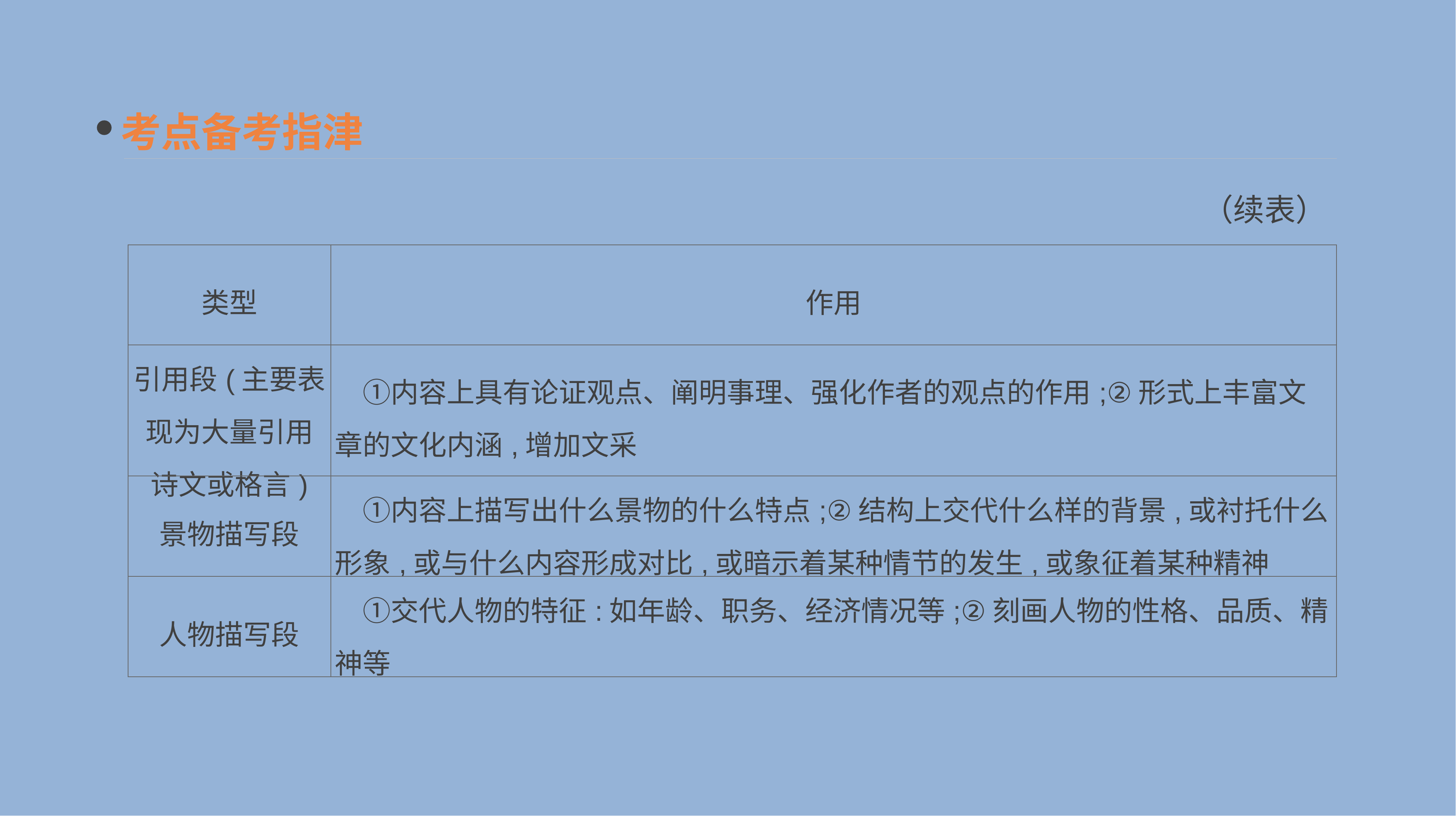

考点备考指津

（续表）
| 类型 | 作用 |
| --- | --- |
| 引用段(主要表现为大量引用诗文或格言) | ①内容上具有论证观点、阐明事理、强化作者的观点的作用;②形式上丰富文章的文化内涵,增加文采 |
| 景物描写段 | ①内容上描写出什么景物的什么特点;②结构上交代什么样的背景,或衬托什么形象,或与什么内容形成对比,或暗示着某种情节的发生,或象征着某种精神 |
| 人物描写段 | ①交代人物的特征:如年龄、职务、经济情况等;②刻画人物的性格、品质、精神等 |